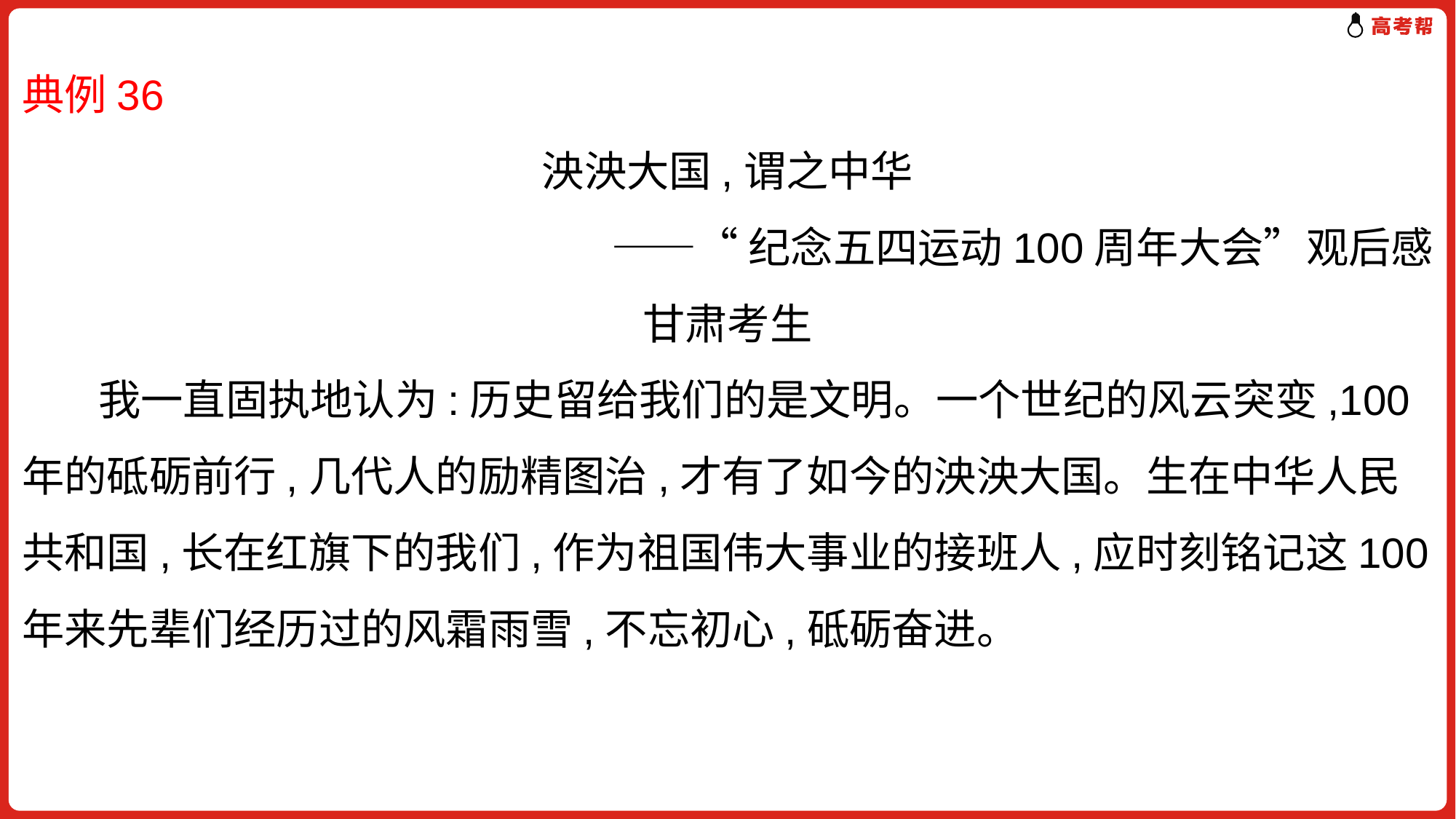

典例36
泱泱大国,谓之中华
——“纪念五四运动100周年大会”观后感
甘肃考生
       我一直固执地认为:历史留给我们的是文明。一个世纪的风云突变,100年的砥砺前行,几代人的励精图治,才有了如今的泱泱大国。生在中华人民共和国,长在红旗下的我们,作为祖国伟大事业的接班人,应时刻铭记这100年来先辈们经历过的风霜雨雪,不忘初心,砥砺奋进。